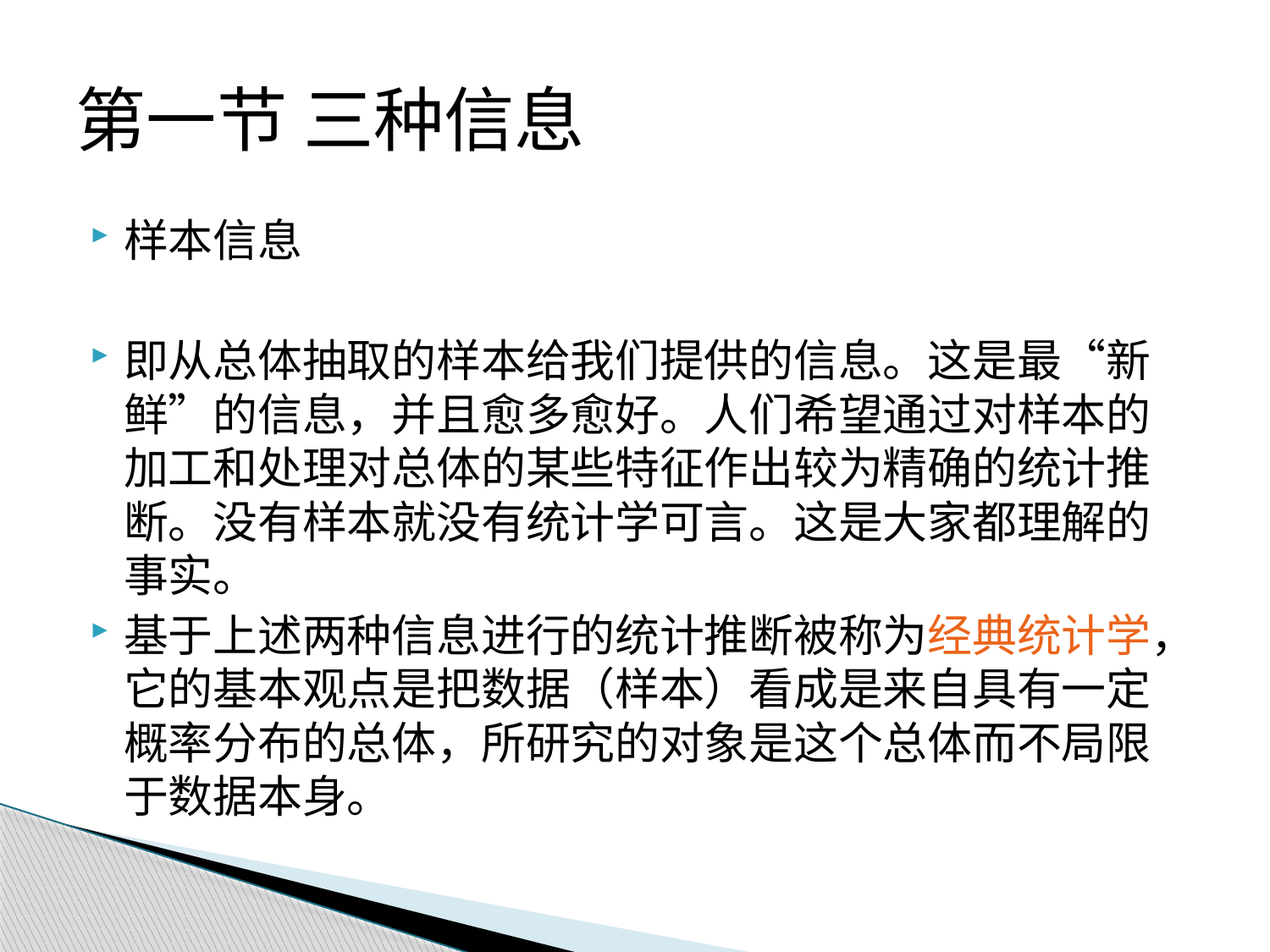

# 第一节 三种信息
样本信息

即从总体抽取的样本给我们提供的信息。这是最“新鲜”的信息，并且愈多愈好。人们希望通过对样本的加工和处理对总体的某些特征作出较为精确的统计推断。没有样本就没有统计学可言。这是大家都理解的事实。
基于上述两种信息进行的统计推断被称为经典统计学，它的基本观点是把数据（样本）看成是来自具有一定概率分布的总体，所研究的对象是这个总体而不局限于数据本身。